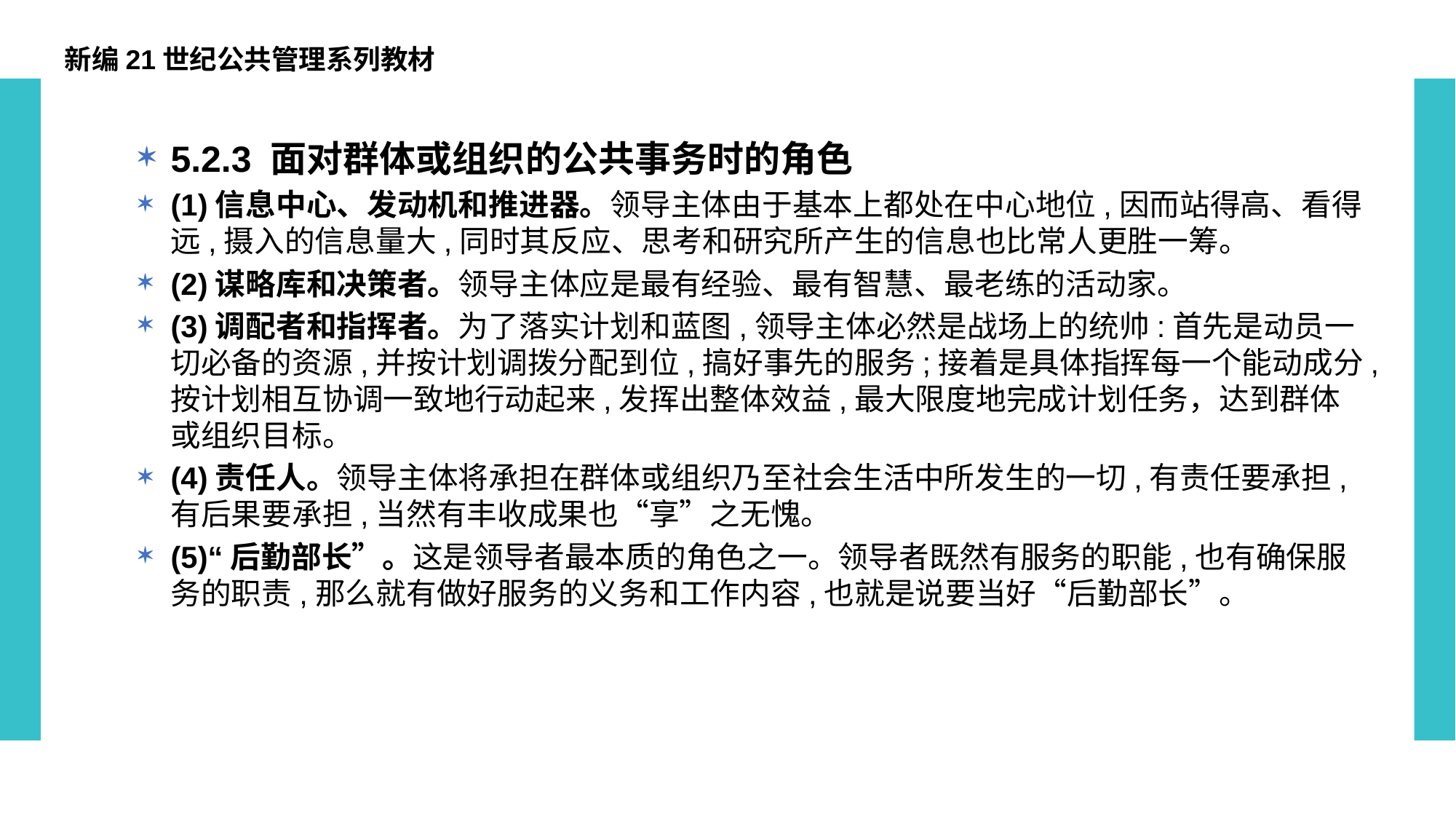

新编21世纪公共管理系列教材
5.2.3 面对群体或组织的公共事务时的角色
(1)信息中心、发动机和推进器。领导主体由于基本上都处在中心地位,因而站得高、看得远,摄入的信息量大,同时其反应、思考和研究所产生的信息也比常人更胜一筹。
(2)谋略库和决策者。领导主体应是最有经验、最有智慧、最老练的活动家。
(3)调配者和指挥者。为了落实计划和蓝图,领导主体必然是战场上的统帅:首先是动员一切必备的资源,并按计划调拨分配到位,搞好事先的服务;接着是具体指挥每一个能动成分,按计划相互协调一致地行动起来,发挥出整体效益,最大限度地完成计划任务，达到群体或组织目标。
(4)责任人。领导主体将承担在群体或组织乃至社会生活中所发生的一切,有责任要承担,有后果要承担,当然有丰收成果也“享”之无愧。
(5)“后勤部长”。这是领导者最本质的角色之一。领导者既然有服务的职能,也有确保服务的职责,那么就有做好服务的义务和工作内容,也就是说要当好“后勤部长”。